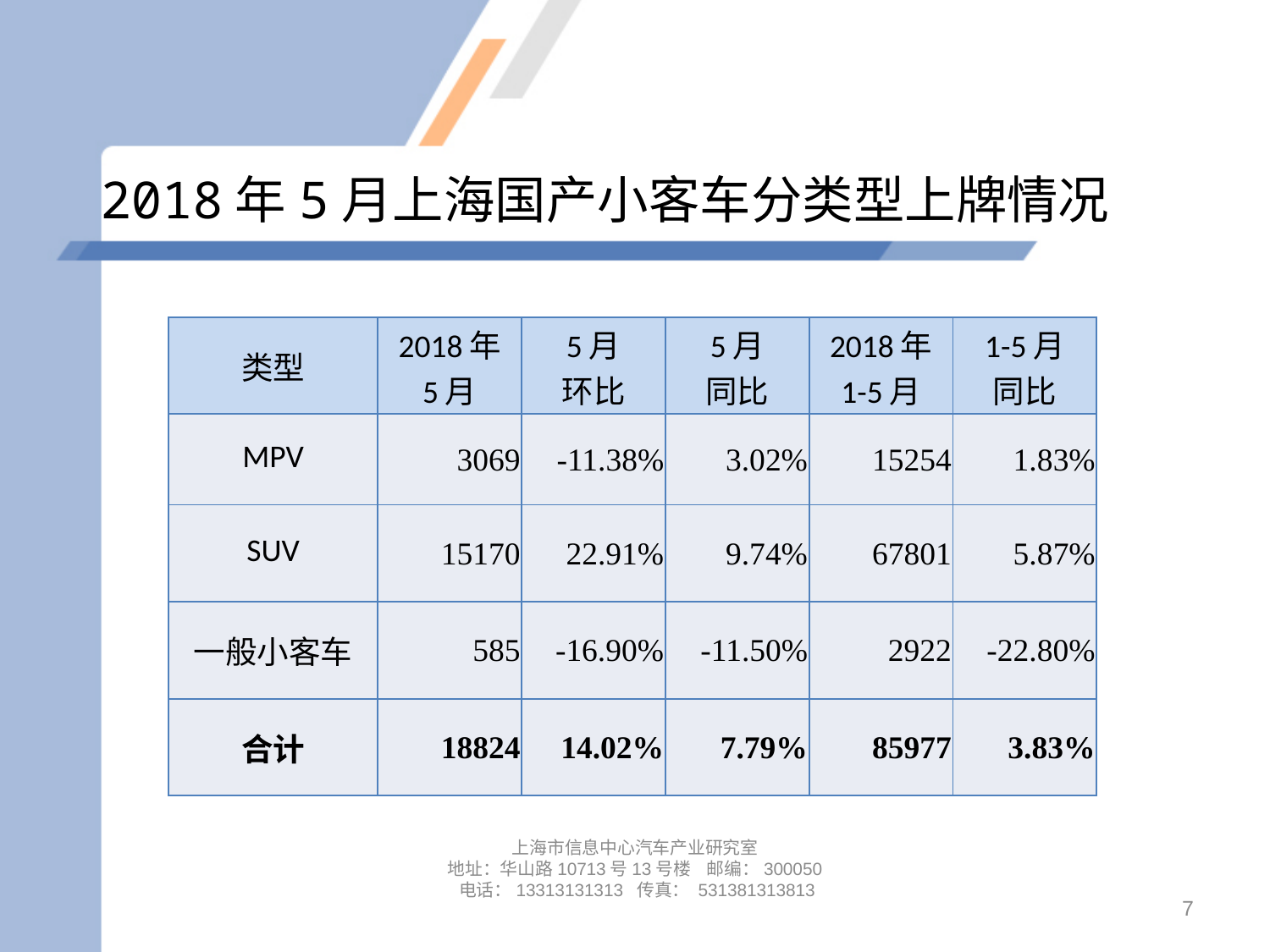

# 2018年5月上海国产小客车分类型上牌情况
| 类型 | 2018年 5月 | 5月 环比 | 5月 同比 | 2018年 1-5月 | 1-5月 同比 |
| --- | --- | --- | --- | --- | --- |
| MPV | 3069 | -11.38% | 3.02% | 15254 | 1.83% |
| SUV | 15170 | 22.91% | 9.74% | 67801 | 5.87% |
| 一般小客车 | 585 | -16.90% | -11.50% | 2922 | -22.80% |
| 合计 | 18824 | 14.02% | 7.79% | 85977 | 3.83% |
上海市信息中心汽车产业研究室
地址：华山路10713号13号楼    邮编：300050  电话：13313131313  传真： 531381313813

7